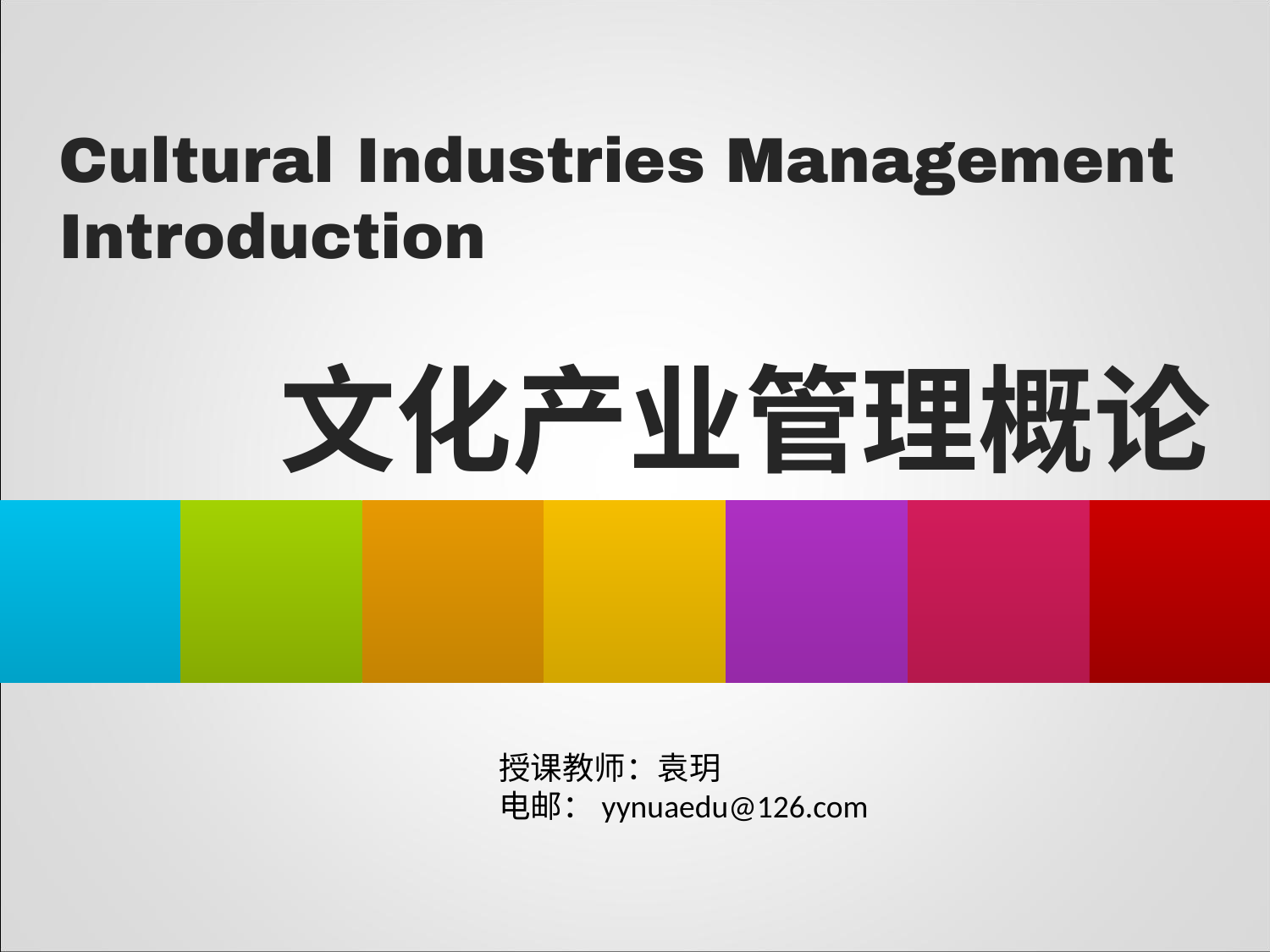

Cultural Industries Management Introduction

文化产业管理概论

授课教师：袁玥
电邮：yynuaedu@126.com